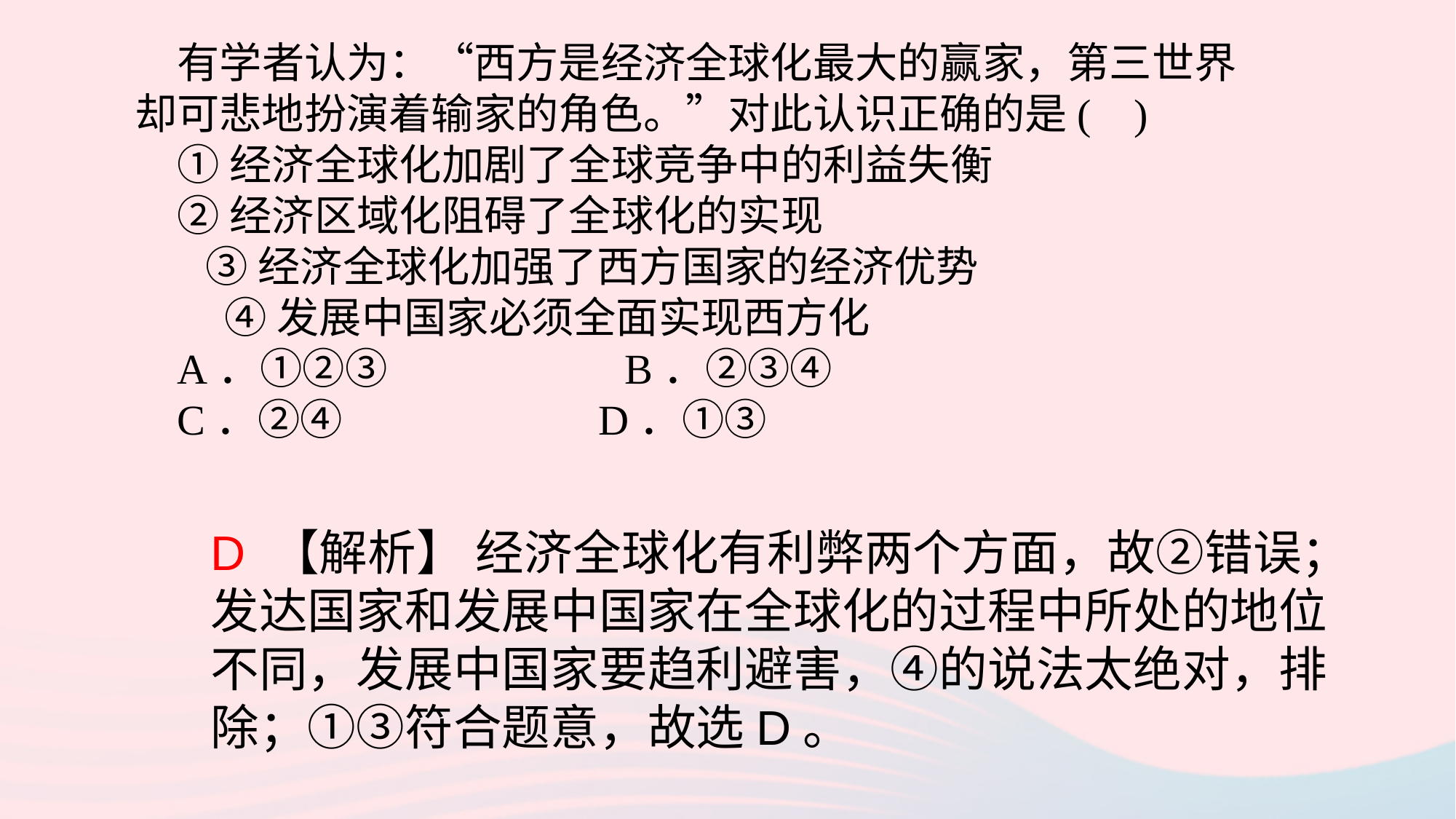

有学者认为：“西方是经济全球化最大的赢家，第三世界却可悲地扮演着输家的角色。”对此认识正确的是(    )
①经济全球化加剧了全球竞争中的利益失衡
②经济区域化阻碍了全球化的实现
   ③经济全球化加强了西方国家的经济优势
     ④发展中国家必须全面实现西方化
A．①②③                        B．②③④
C．②④                          D．①③
D 【解析】 经济全球化有利弊两个方面，故②错误；发达国家和发展中国家在全球化的过程中所处的地位不同，发展中国家要趋利避害，④的说法太绝对，排除；①③符合题意，故选D。